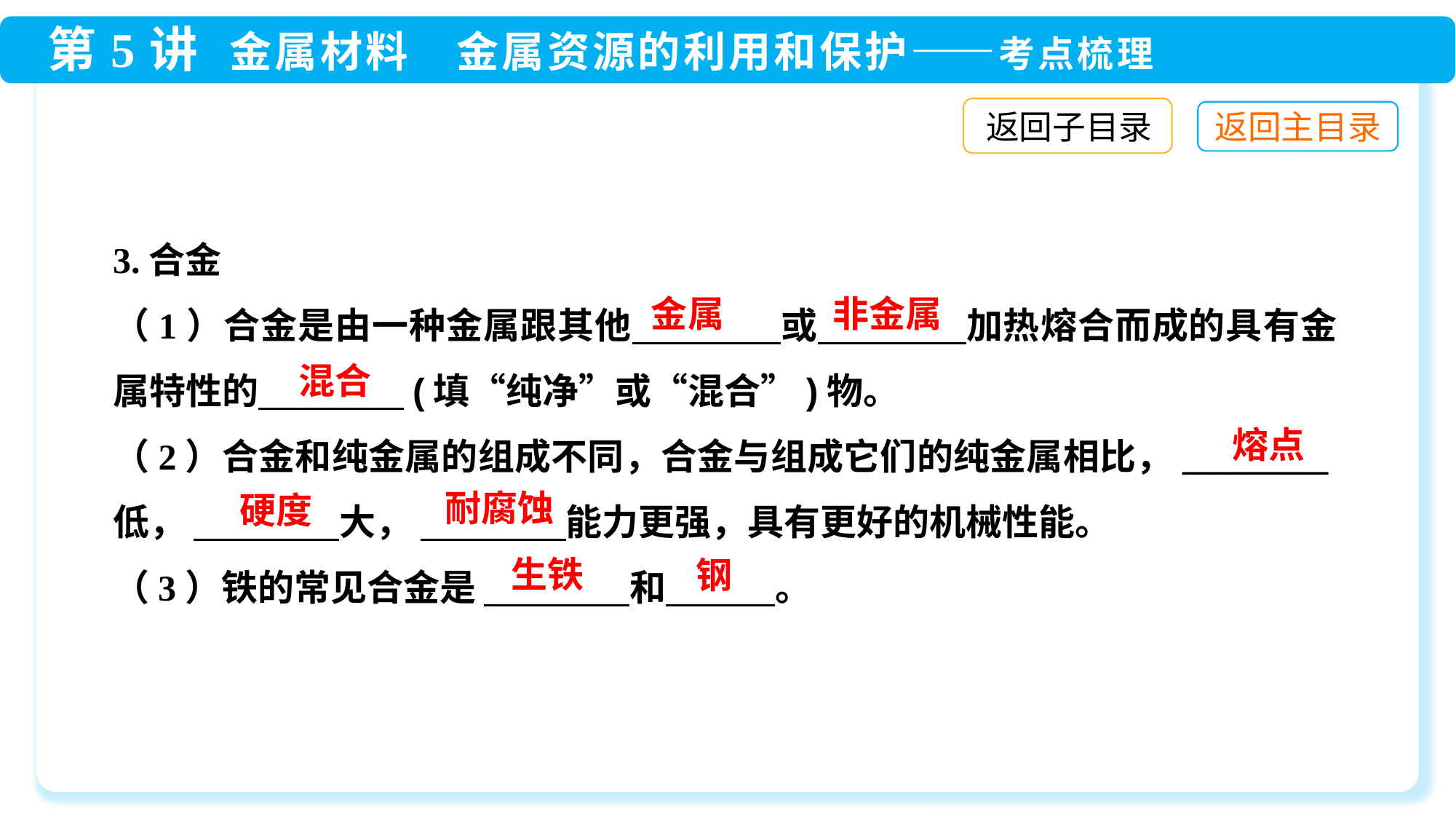

返回子目录
3.合金
（1）合金是由一种金属跟其他　　　　或　　　　加热熔合而成的具有金属特性的　　　　(填“纯净”或“混合”)物。
（2）合金和纯金属的组成不同，合金与组成它们的纯金属相比，________低， 　　　　大， 　　　　能力更强，具有更好的机械性能。
（3）铁的常见合金是 　　　　和　　　。
非金属
金属

混合
熔点
耐腐蚀
硬度
生铁
钢